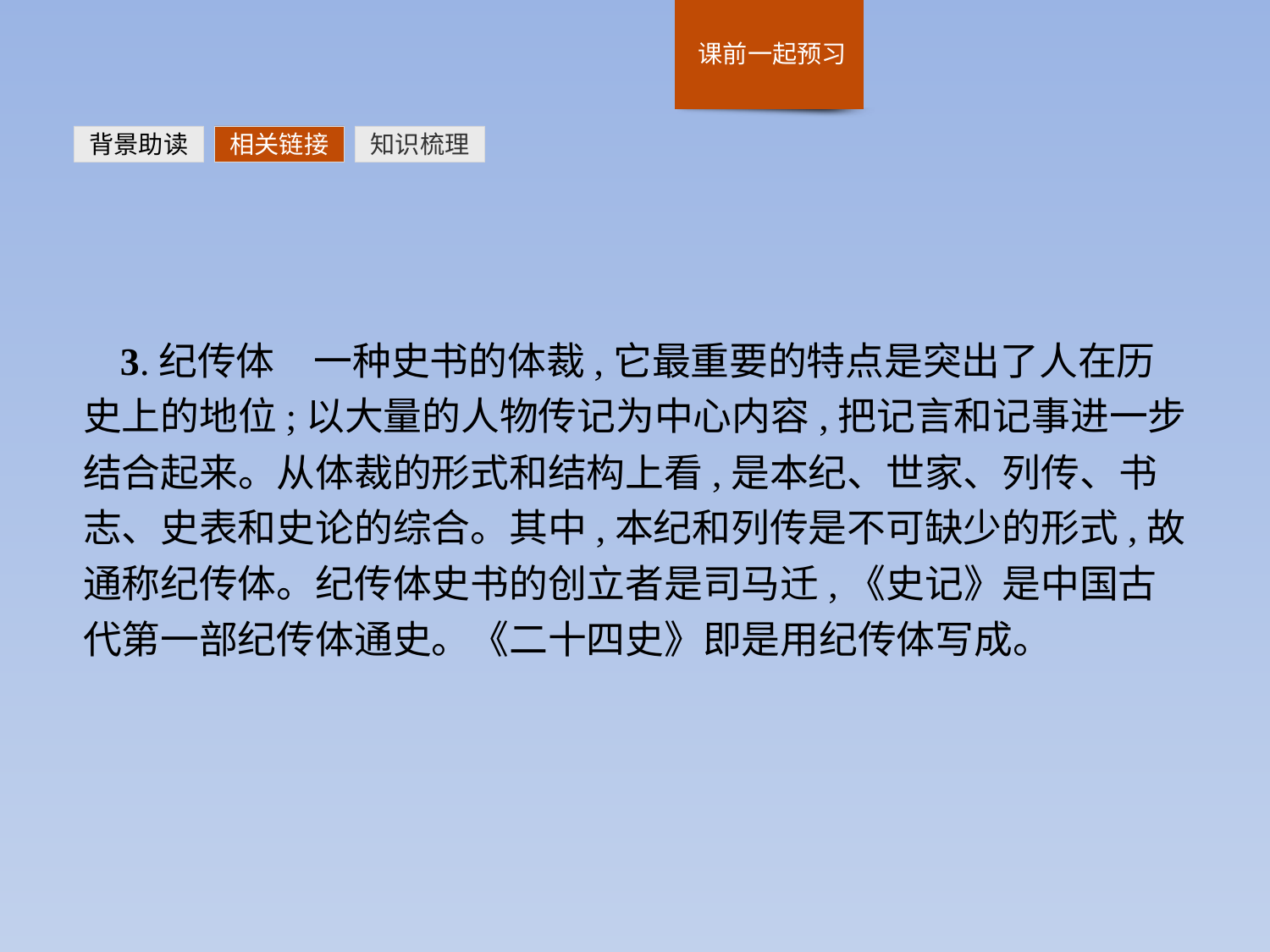

背景助读
相关链接
知识梳理
3.纪传体　一种史书的体裁,它最重要的特点是突出了人在历史上的地位;以大量的人物传记为中心内容,把记言和记事进一步结合起来。从体裁的形式和结构上看,是本纪、世家、列传、书志、史表和史论的综合。其中,本纪和列传是不可缺少的形式,故通称纪传体。纪传体史书的创立者是司马迁,《史记》是中国古代第一部纪传体通史。《二十四史》即是用纪传体写成。